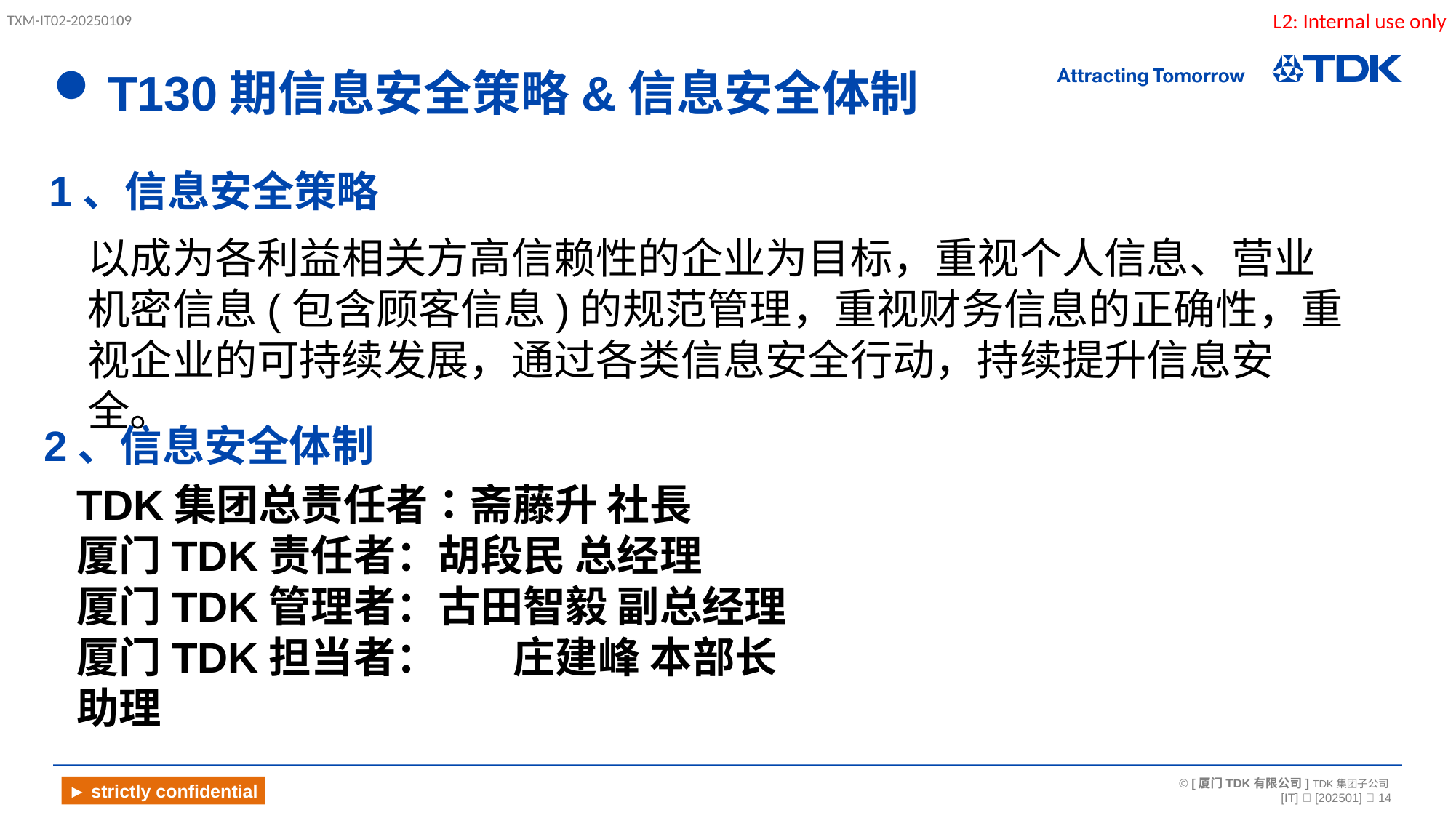

# T130期信息安全策略&信息安全体制
1、信息安全策略
以成为各利益相关方高信赖性的企业为目标，重视个人信息、营业机密信息(包含顾客信息)的规范管理，重视财务信息的正确性，重视企业的可持续发展，通过各类信息安全行动，持续提升信息安全。
2、信息安全体制
TDK集团总责任者：斋藤升 社長
厦门TDK责任者：胡段民 总经理
厦门TDK管理者：古田智毅 副总经理
厦门TDK担当者：	庄建峰 本部长助理